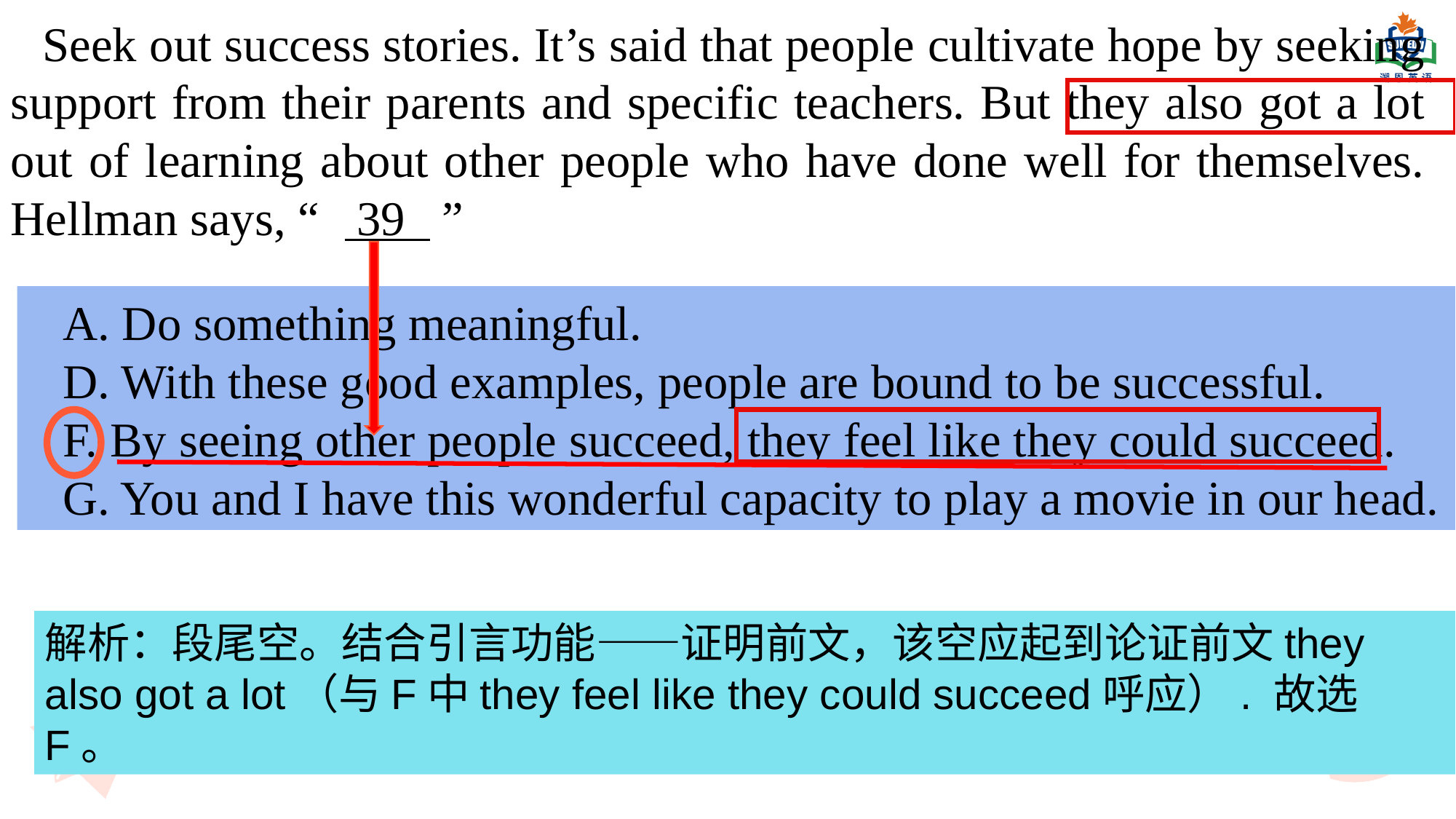

Seek out success stories. It’s said that people cultivate hope by seeking support from their parents and specific teachers. But they also got a lot out of learning about other people who have done well for themselves. Hellman says, “   39   ”

A. Do something meaningful.
D. With these good examples, people are bound to be successful.
F. By seeing other people succeed, they feel like they could succeed.
G. You and I have this wonderful capacity to play a movie in our head.

解析：段尾空。结合引言功能——证明前文，该空应起到论证前文they also got a lot（与F中they feel like they could succeed呼应）. 故选F。